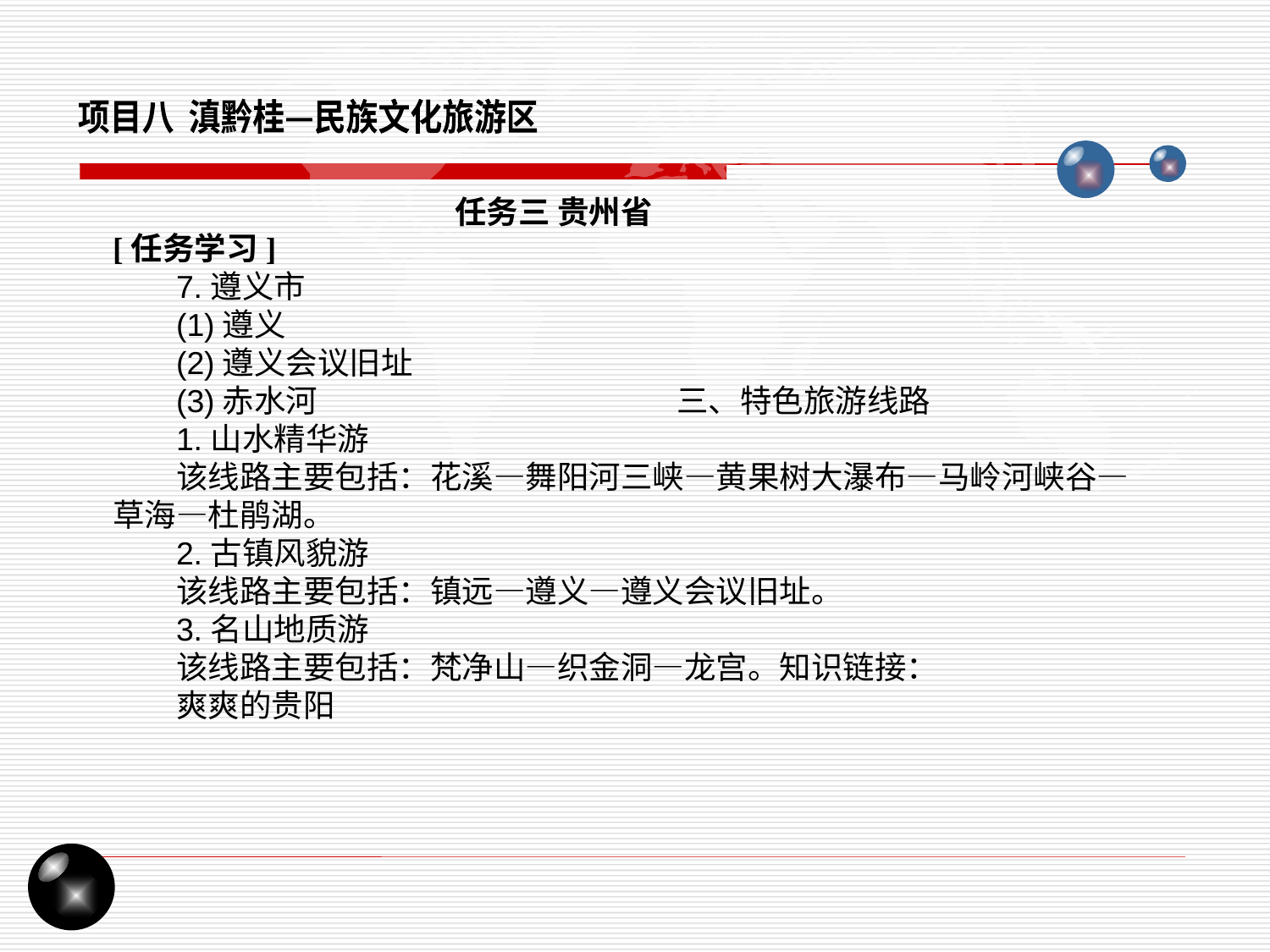

项目八  滇黔桂—民族文化旅游区
任务三 贵州省
[任务学习]
7.遵义市
(1)遵义
(2)遵义会议旧址
(3)赤水河                                                  三、特色旅游线路
1.山水精华游
该线路主要包括：花溪—舞阳河三峡—黄果树大瀑布—马岭河峡谷—草海—杜鹃湖。
2.古镇风貌游
该线路主要包括：镇远—遵义—遵义会议旧址。
3.名山地质游
该线路主要包括：梵净山—织金洞—龙宫。知识链接：
爽爽的贵阳